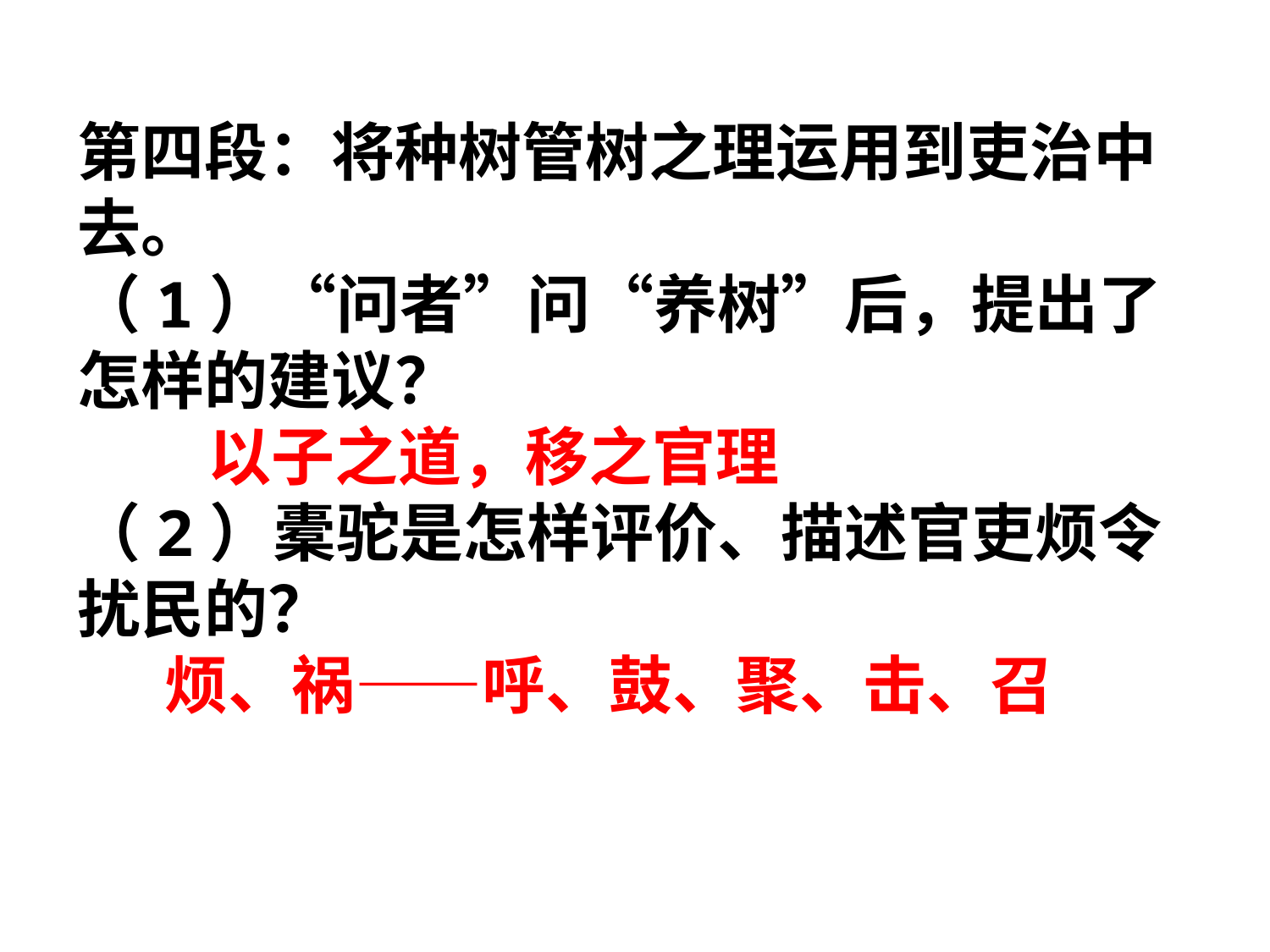

第四段：将种树管树之理运用到吏治中去。
（1）“问者”问“养树”后，提出了怎样的建议？
        以子之道，移之官理
（2）橐驼是怎样评价、描述官吏烦令扰民的？
     烦、祸——呼、鼓、聚、击、召